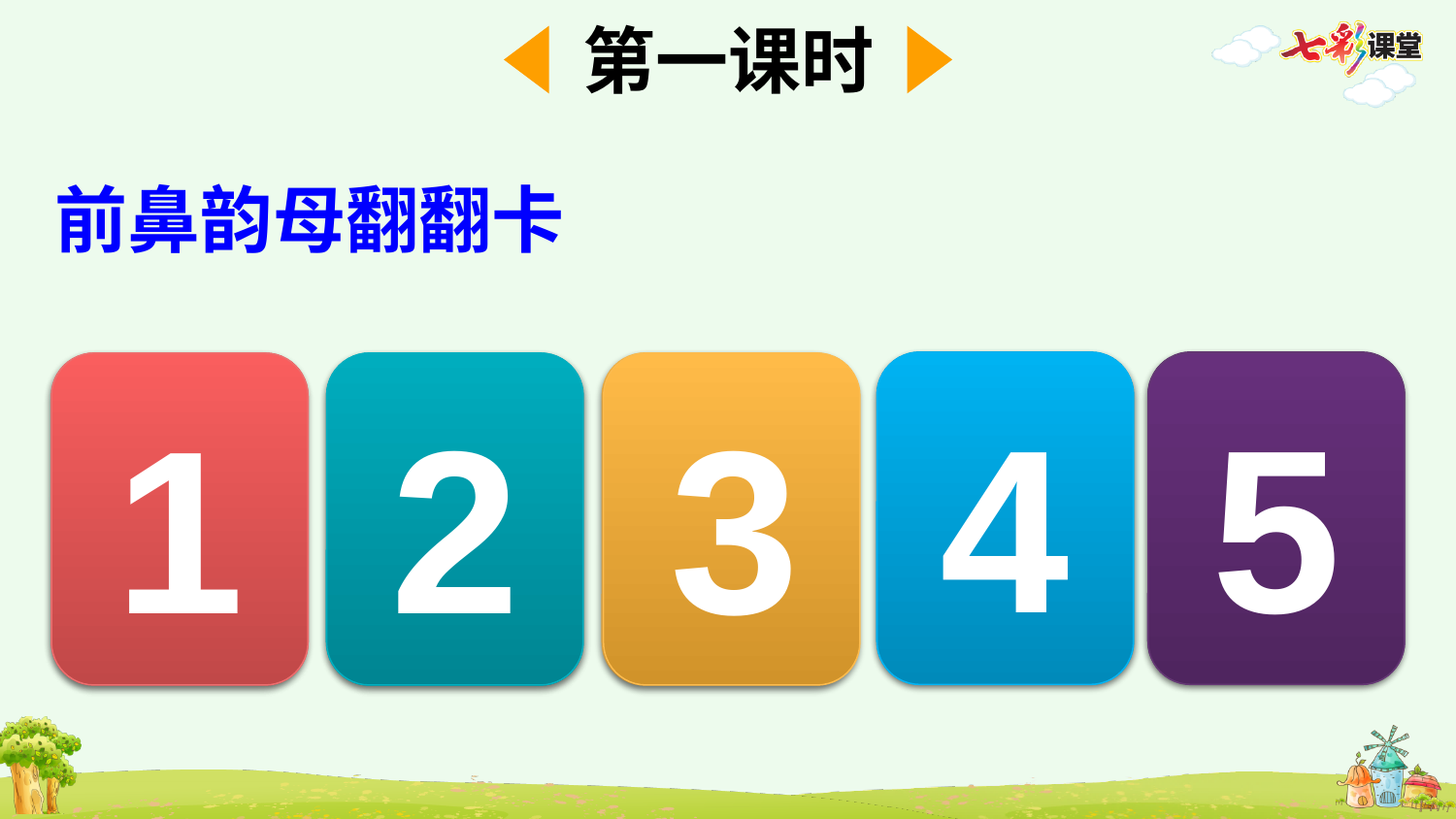

第一课时

前鼻韵母翻翻卡

vn

en

4

5

1

2

3

in

un

an